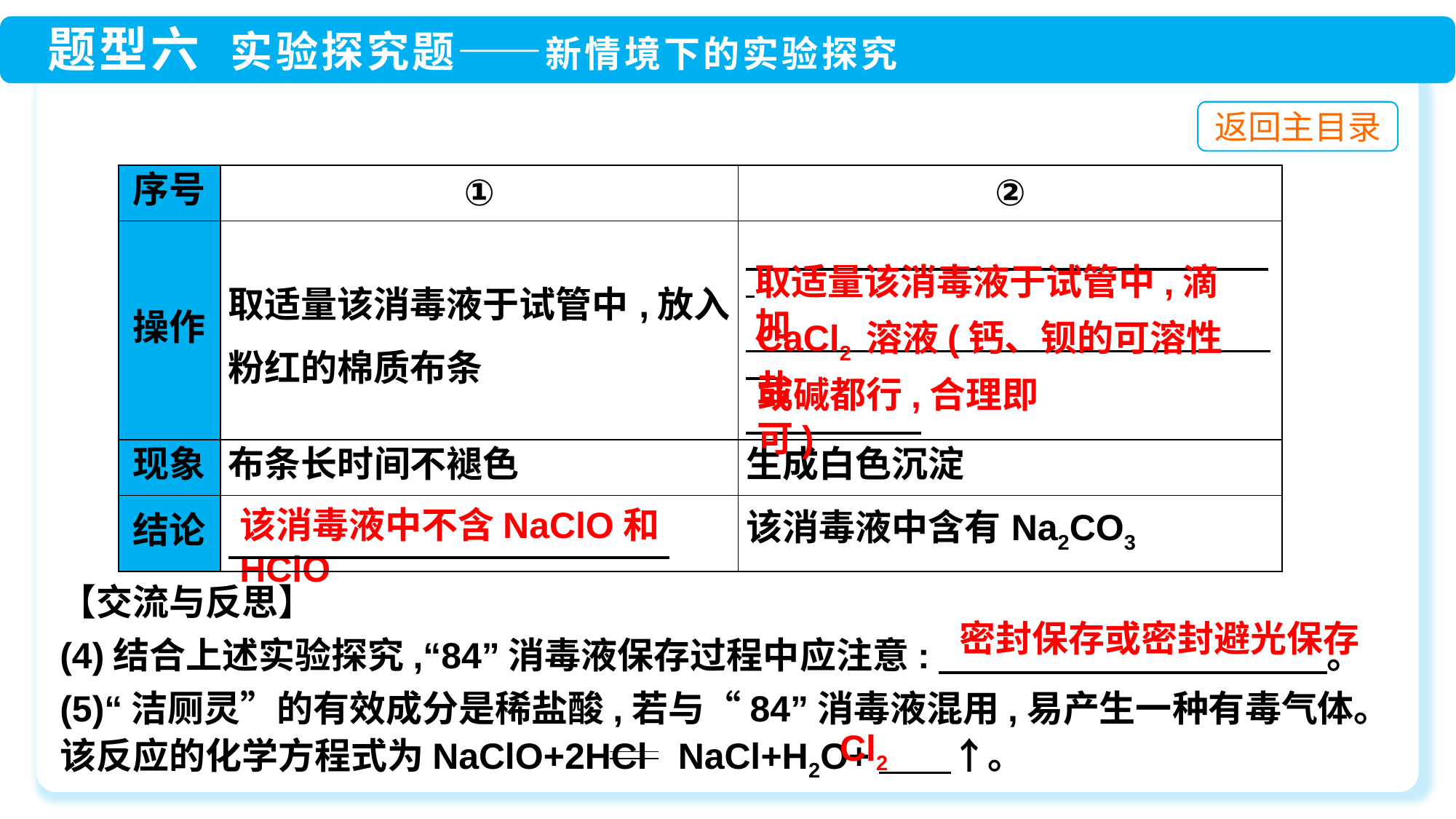

| 序号 | ① | ② |
| --- | --- | --- |
| 操作 | 取适量该消毒液于试管中,放入 粉红的棉质布条 |  |
| 现象 | 布条长时间不褪色 | 生成白色沉淀 |
| 结论 |  | 该消毒液中含有Na2CO3 |
取适量该消毒液于试管中,滴加
CaCl2 溶液(钙、钡的可溶性盐
或碱都行,合理即可)
该消毒液中不含NaClO和HClO
【交流与反思】
(4)结合上述实验探究,“84”消毒液保存过程中应注意:　　　　　　　　　   　。
(5)“洁厕灵”的有效成分是稀盐酸,若与“84”消毒液混用,易产生一种有毒气体。
该反应的化学方程式为NaClO+2HCl   NaCl+H2O+　　↑。
密封保存或密封避光保存
Cl2